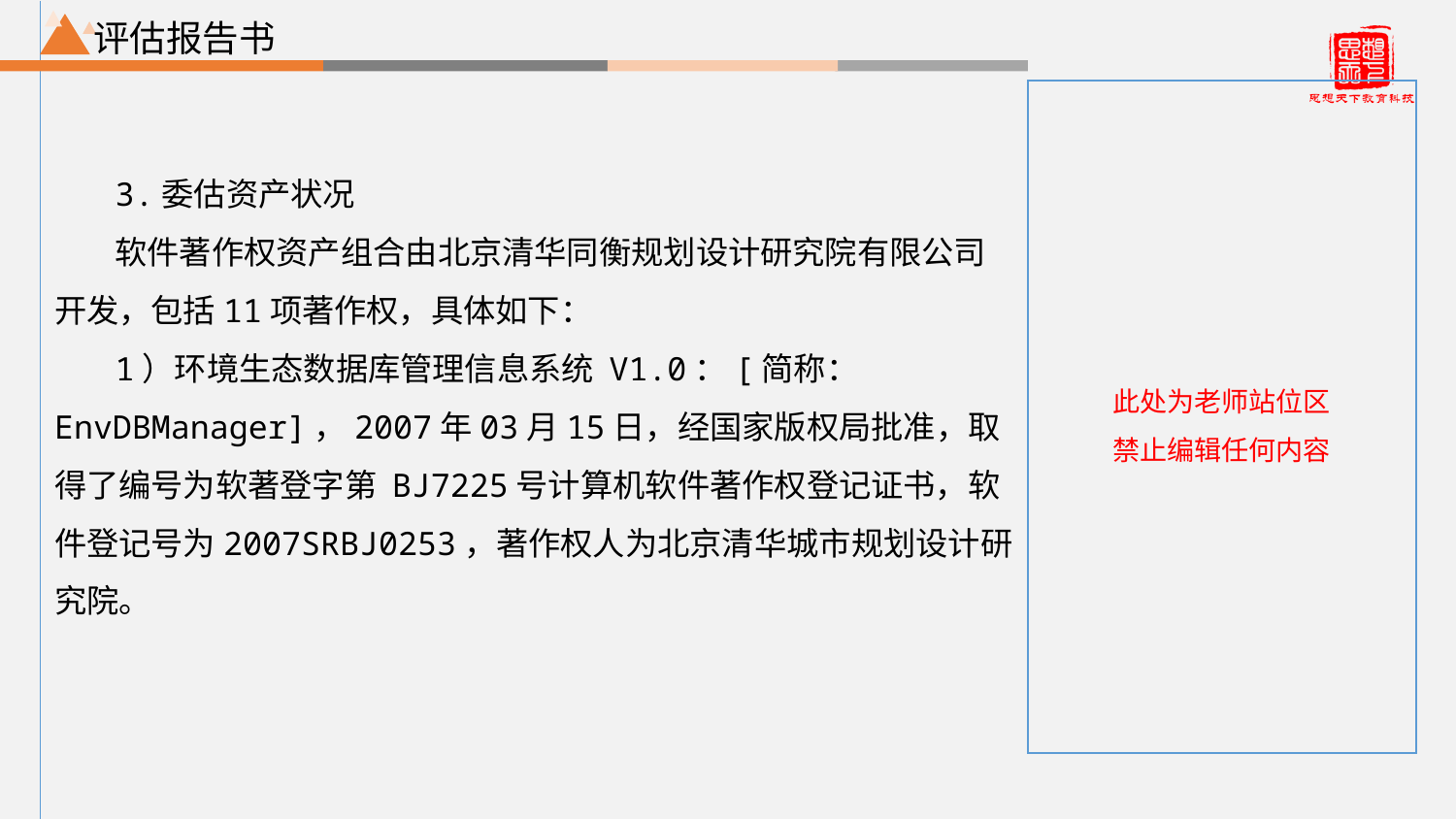

评估报告书
3.委估资产状况
软件著作权资产组合由北京清华同衡规划设计研究院有限公司开发，包括11项著作权，具体如下：
1）环境生态数据库管理信息系统 V1.0：[简称：EnvDBManager]，2007年03月15日，经国家版权局批准，取得了编号为软著登字第 BJ7225号计算机软件著作权登记证书，软件登记号为2007SRBJ0253，著作权人为北京清华城市规划设计研究院。

120